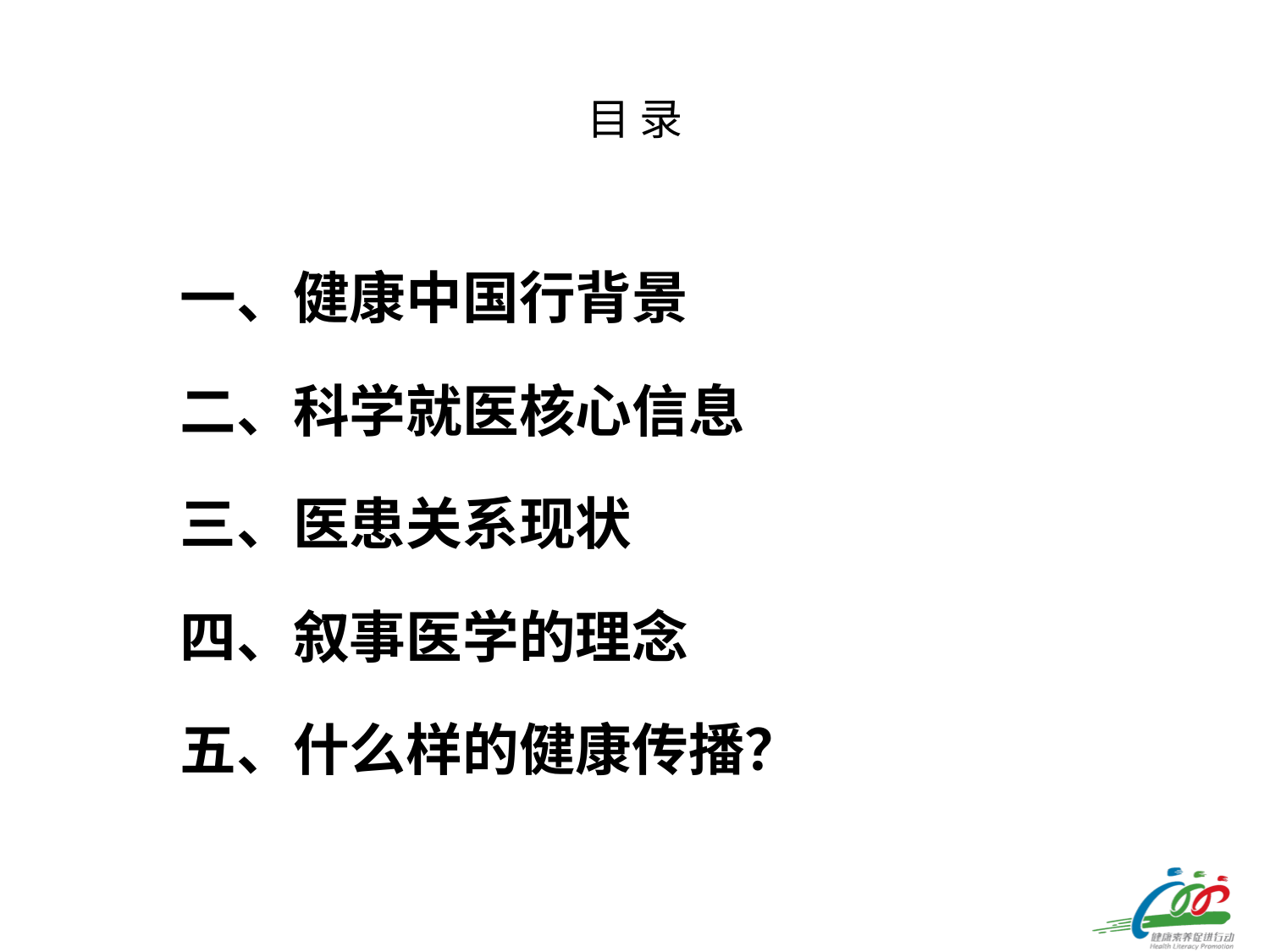

# 目 录
       一、健康中国行背景
       二、科学就医核心信息
       三、医患关系现状
       四、叙事医学的理念
       五、什么样的健康传播？